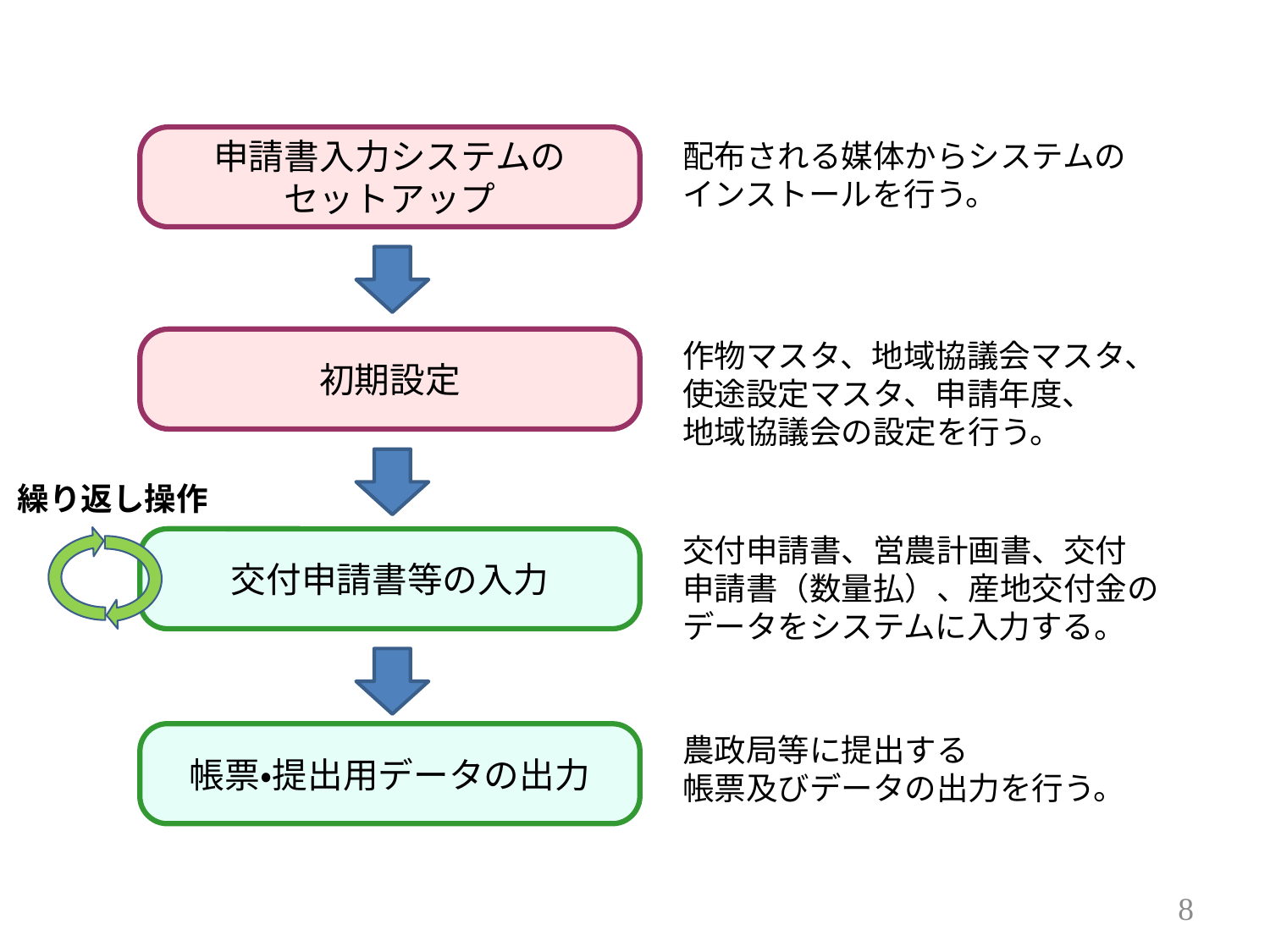

申請書入力システムの
セットアップ
配布される媒体からシステムの
インストールを行う。

初期設定
作物マスタ、地域協議会マスタ、使途設定マスタ、申請年度、
地域協議会の設定を行う。

繰り返し操作

交付申請書、営農計画書、交付
申請書（数量払）、産地交付金のデータをシステムに入力する。
交付申請書等の入力

帳票・提出用データの出力
農政局等に提出する
帳票及びデータの出力を行う。
8